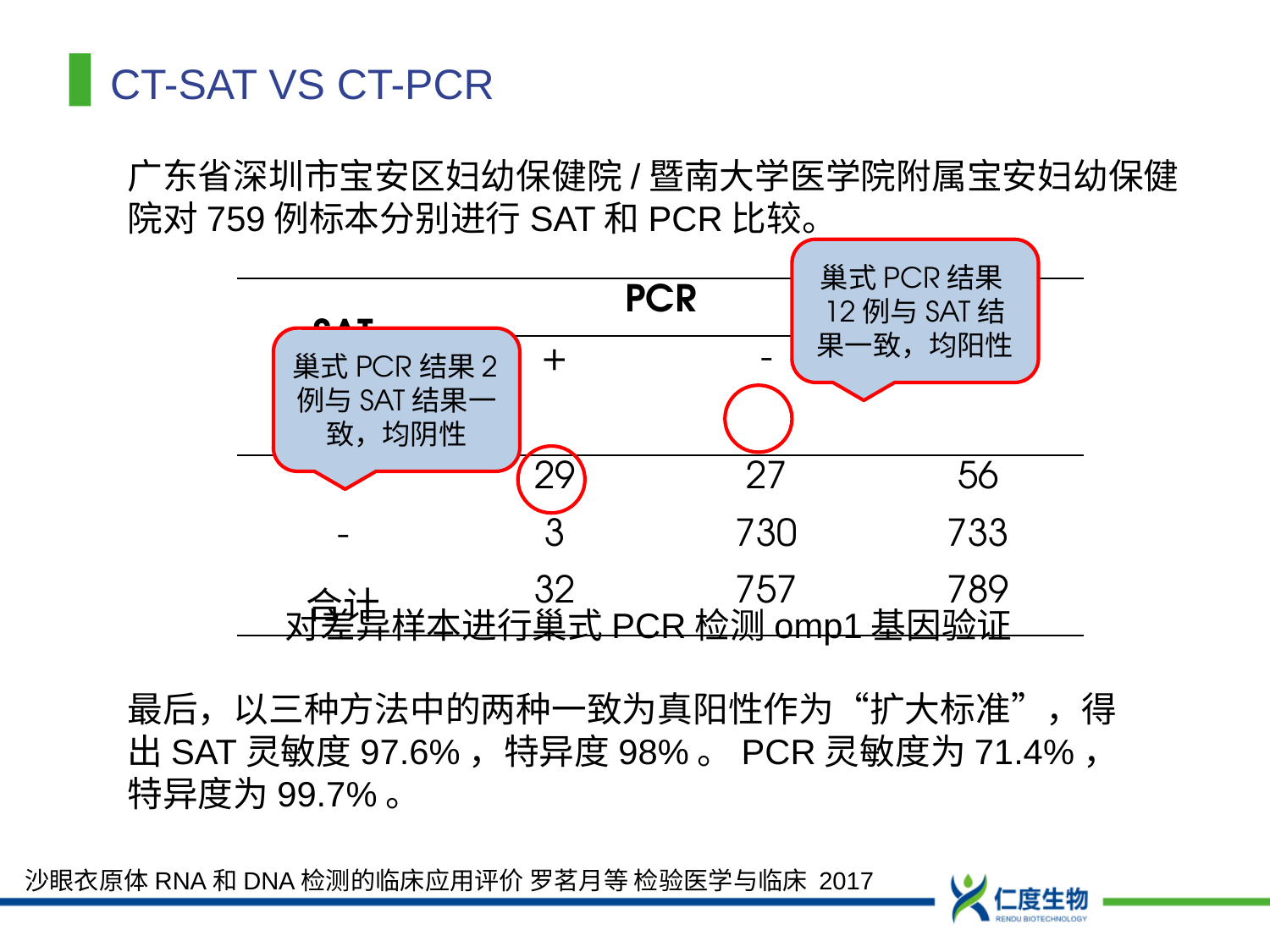

# CT-SAT VS CT-PCR
广东省深圳市宝安区妇幼保健院/暨南大学医学院附属宝安妇幼保健院对759例标本分别进行SAT和PCR比较。
巢式PCR结果12例与SAT结果一致，均阳性
| SAT | PCR |  | 合计 |
| --- | --- | --- | --- |
|  | + | - |  |
| + | 29 | 27 | 56 |
| - | 3 | 730 | 733 |
| 合计 | 32 | 757 | 789 |
巢式PCR结果2例与SAT结果一致，均阴性

对差异样本进行巢式PCR检测omp1基因验证
最后，以三种方法中的两种一致为真阳性作为“扩大标准”，得出SAT灵敏度97.6%，特异度98%。PCR灵敏度为71.4%，特异度为99.7%。
沙眼衣原体RNA和DNA检测的临床应用评价 罗茗月等 检验医学与临床 2017